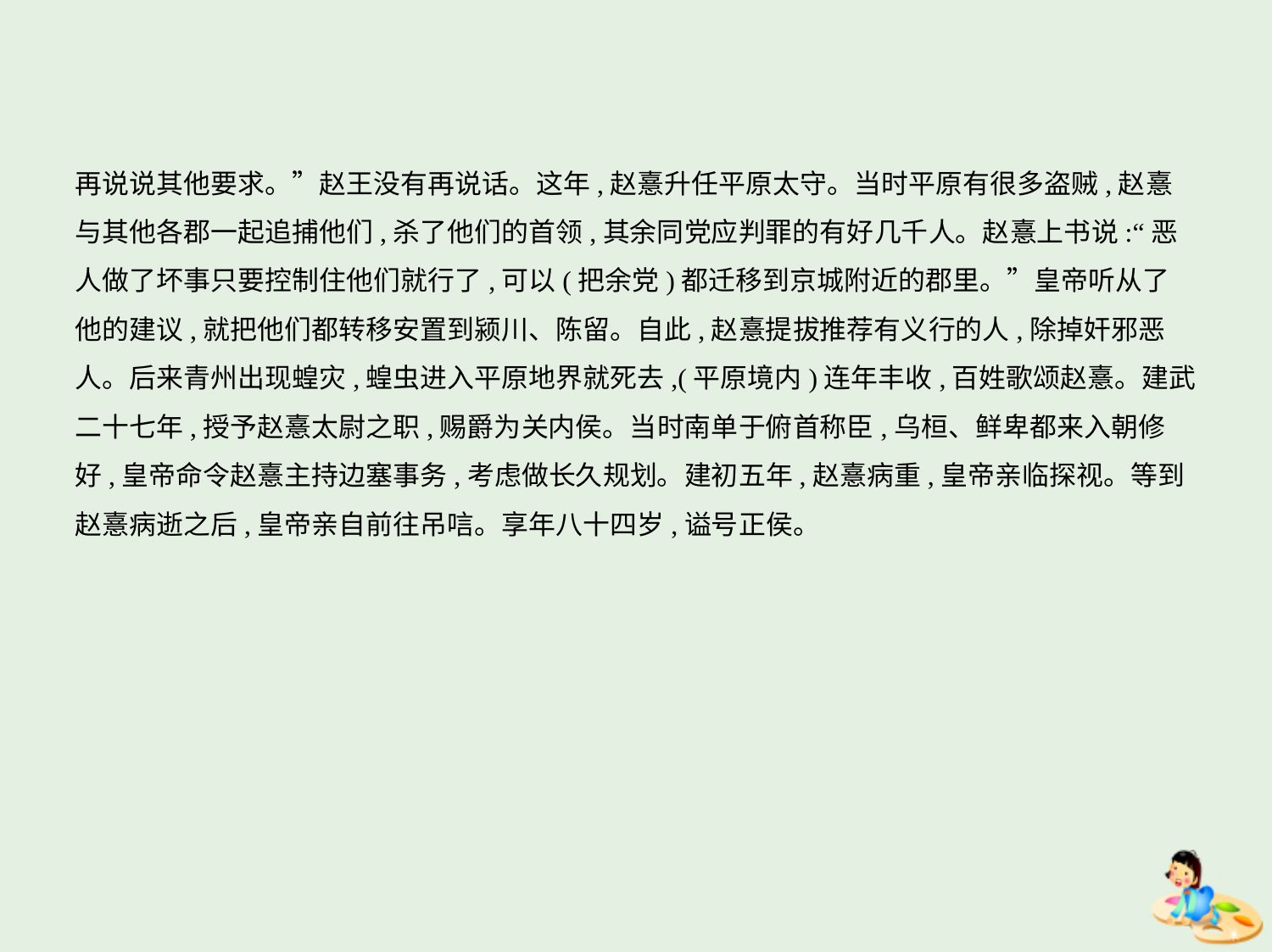

再说说其他要求。”赵王没有再说话。这年,赵憙升任平原太守。当时平原有很多盗贼,赵憙
与其他各郡一起追捕他们,杀了他们的首领,其余同党应判罪的有好几千人。赵憙上书说:“恶
人做了坏事只要控制住他们就行了,可以(把余党)都迁移到京城附近的郡里。”皇帝听从了
他的建议,就把他们都转移安置到颍川、陈留。自此,赵憙提拔推荐有义行的人,除掉奸邪恶
人。后来青州出现蝗灾,蝗虫进入平原地界就死去,(平原境内)连年丰收,百姓歌颂赵憙。建武
二十七年,授予赵憙太尉之职,赐爵为关内侯。当时南单于俯首称臣,乌桓、鲜卑都来入朝修
好,皇帝命令赵憙主持边塞事务,考虑做长久规划。建初五年,赵憙病重,皇帝亲临探视。等到
赵憙病逝之后,皇帝亲自前往吊唁。享年八十四岁,谥号正侯。